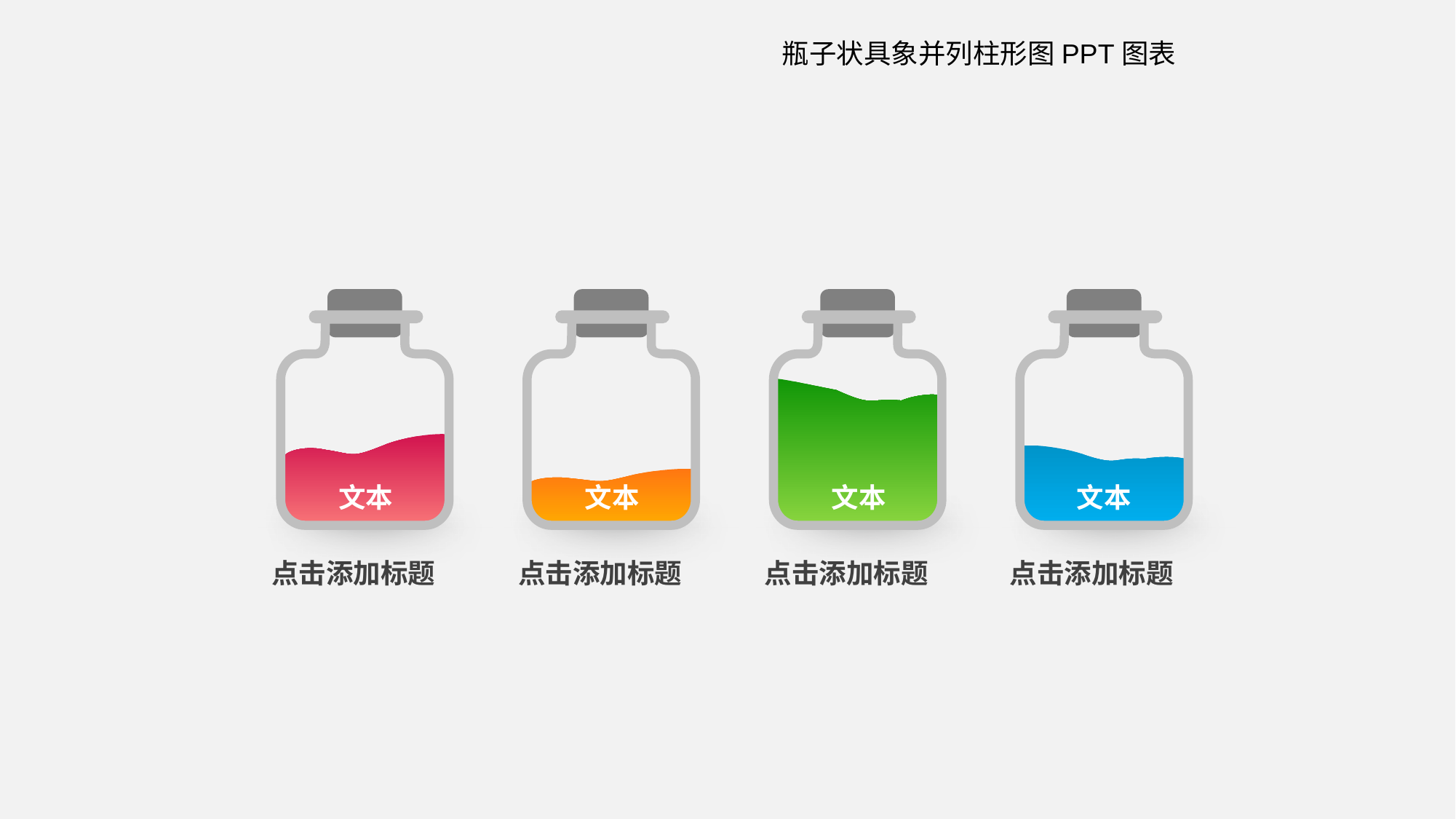

瓶子状具象并列柱形图PPT图表

文本
文本
文本
文本
点击添加标题
点击添加标题
点击添加标题
点击添加标题